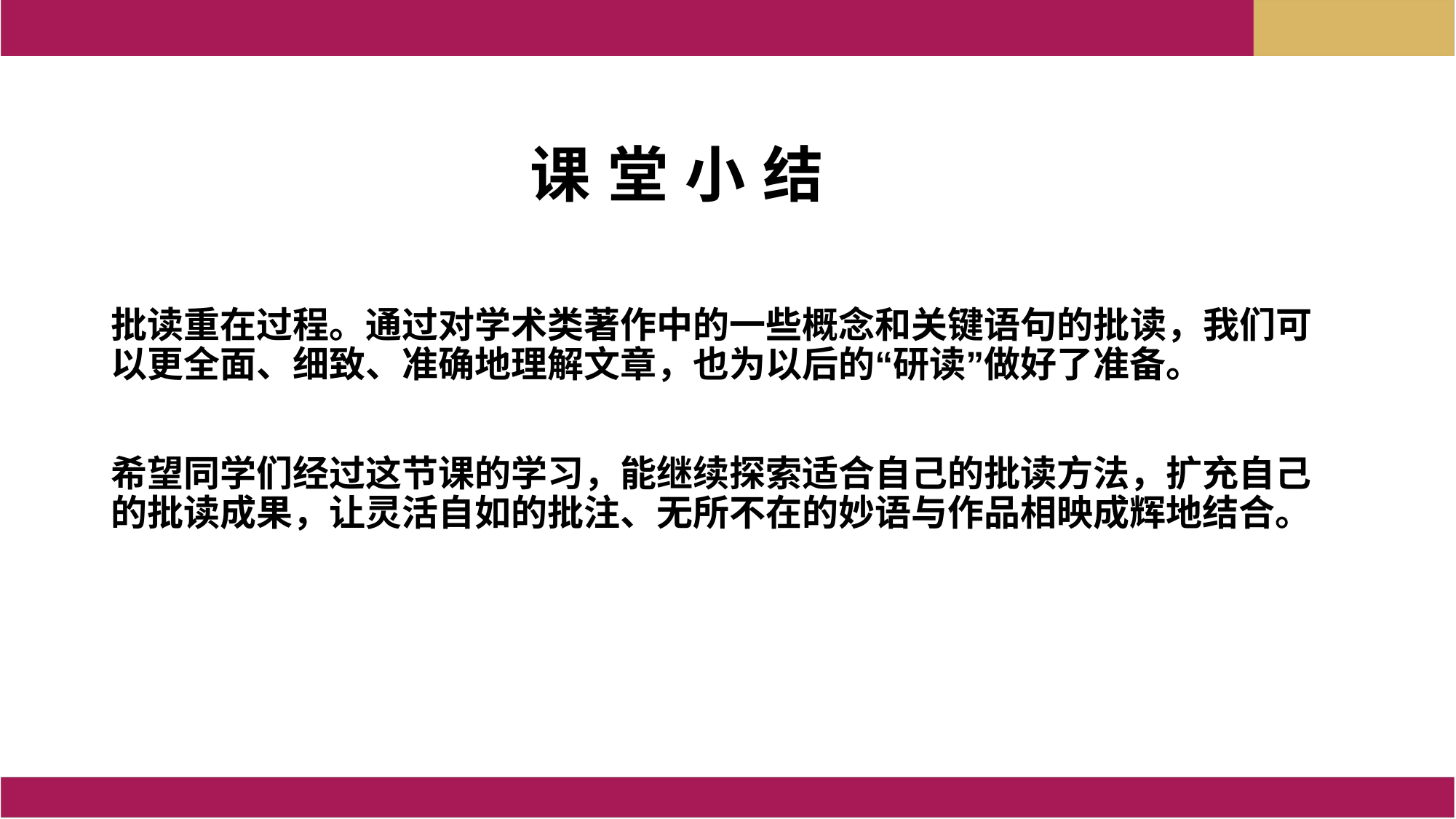

课 堂 小 结
批读重在过程。通过对学术类著作中的一些概念和关键语句的批读，我们可以更全面、细致、准确地理解文章，也为以后的“研读”做好了准备。

希望同学们经过这节课的学习，能继续探索适合自己的批读方法，扩充自己的批读成果，让灵活自如的批注、无所不在的妙语与作品相映成辉地结合。